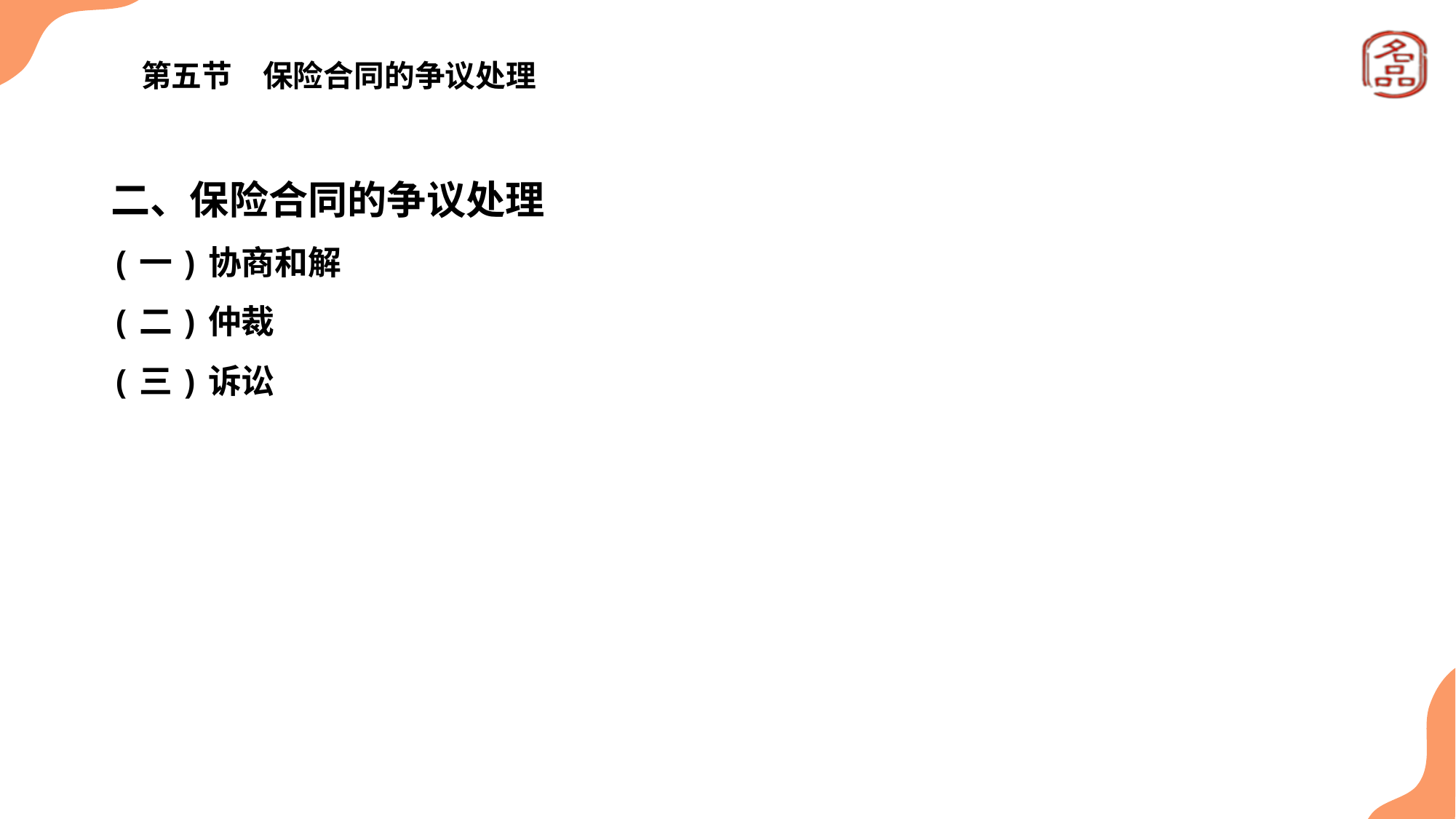

# 第五节　保险合同的争议处理
二、保险合同的争议处理
(一)协商和解
(二)仲裁
(三)诉讼